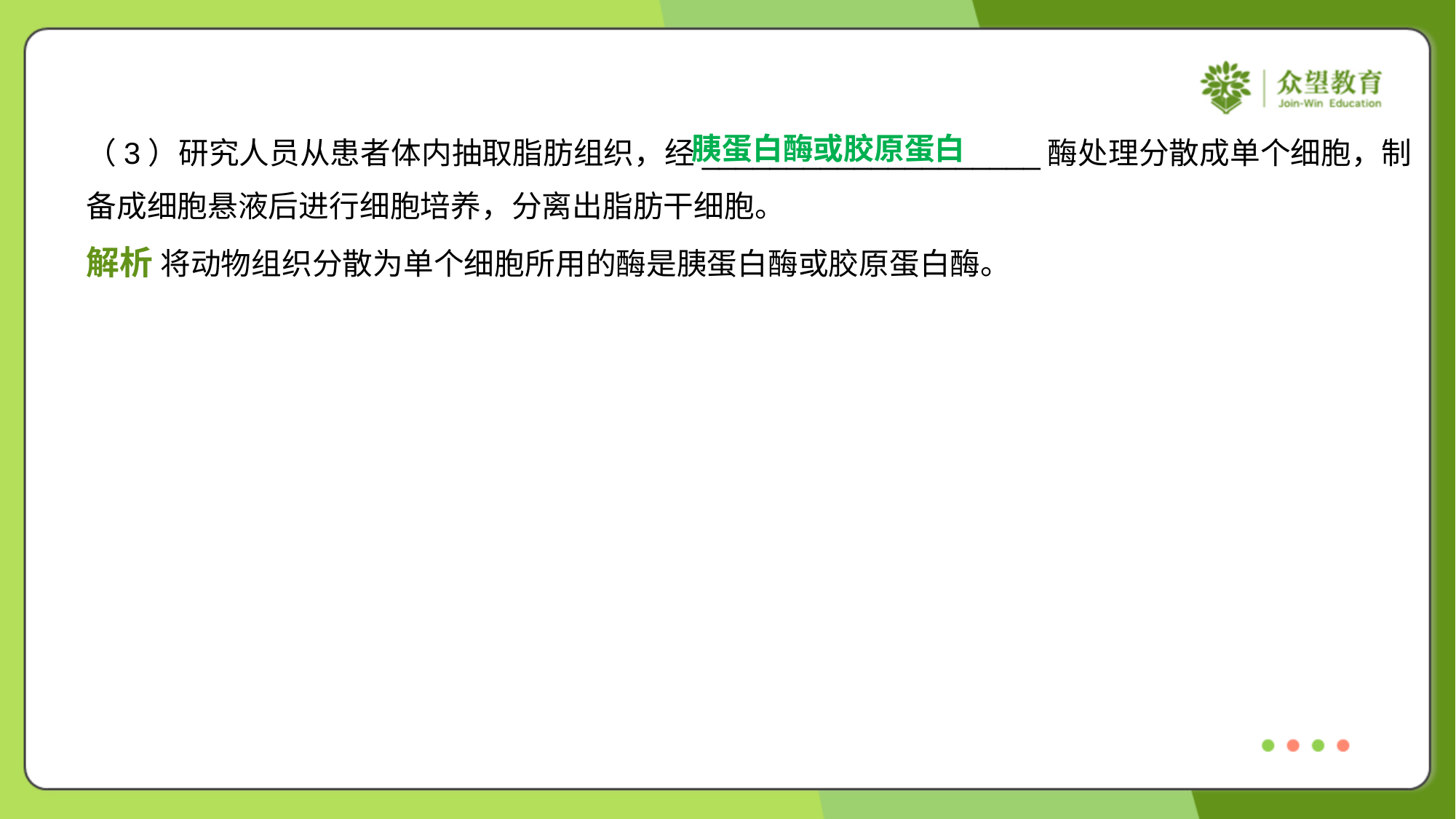

胰蛋白酶或胶原蛋白
（3）研究人员从患者体内抽取脂肪组织，经____________________酶处理分散成单个细胞，制
备成细胞悬液后进行细胞培养，分离出脂肪干细胞。
解析 将动物组织分散为单个细胞所用的酶是胰蛋白酶或胶原蛋白酶。